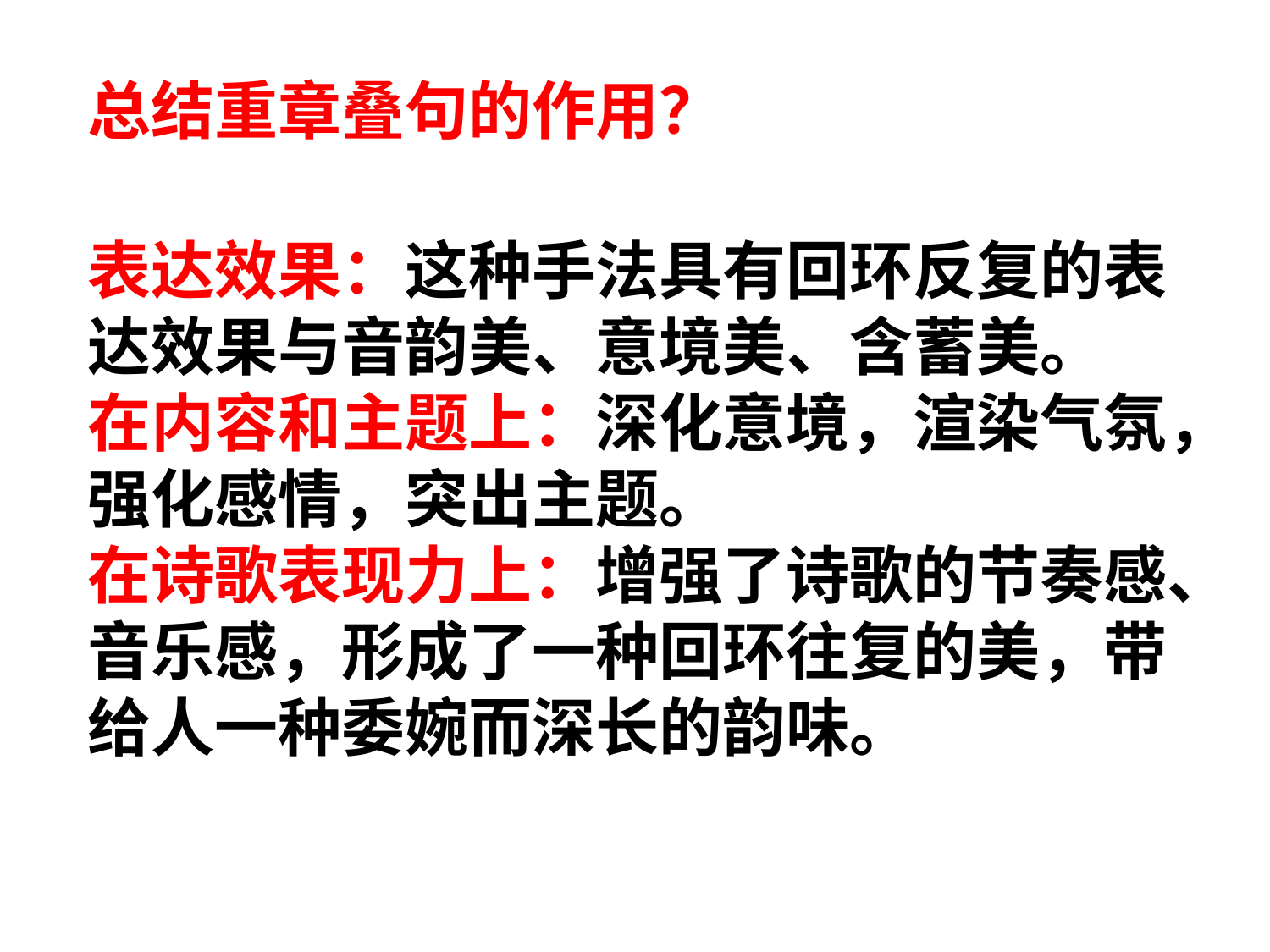

总结重章叠句的作用？
表达效果：这种手法具有回环反复的表达效果与音韵美、意境美、含蓄美。
在内容和主题上：深化意境，渲染气氛，强化感情，突出主题。
在诗歌表现力上：增强了诗歌的节奏感、音乐感，形成了一种回环往复的美，带给人一种委婉而深长的韵味。